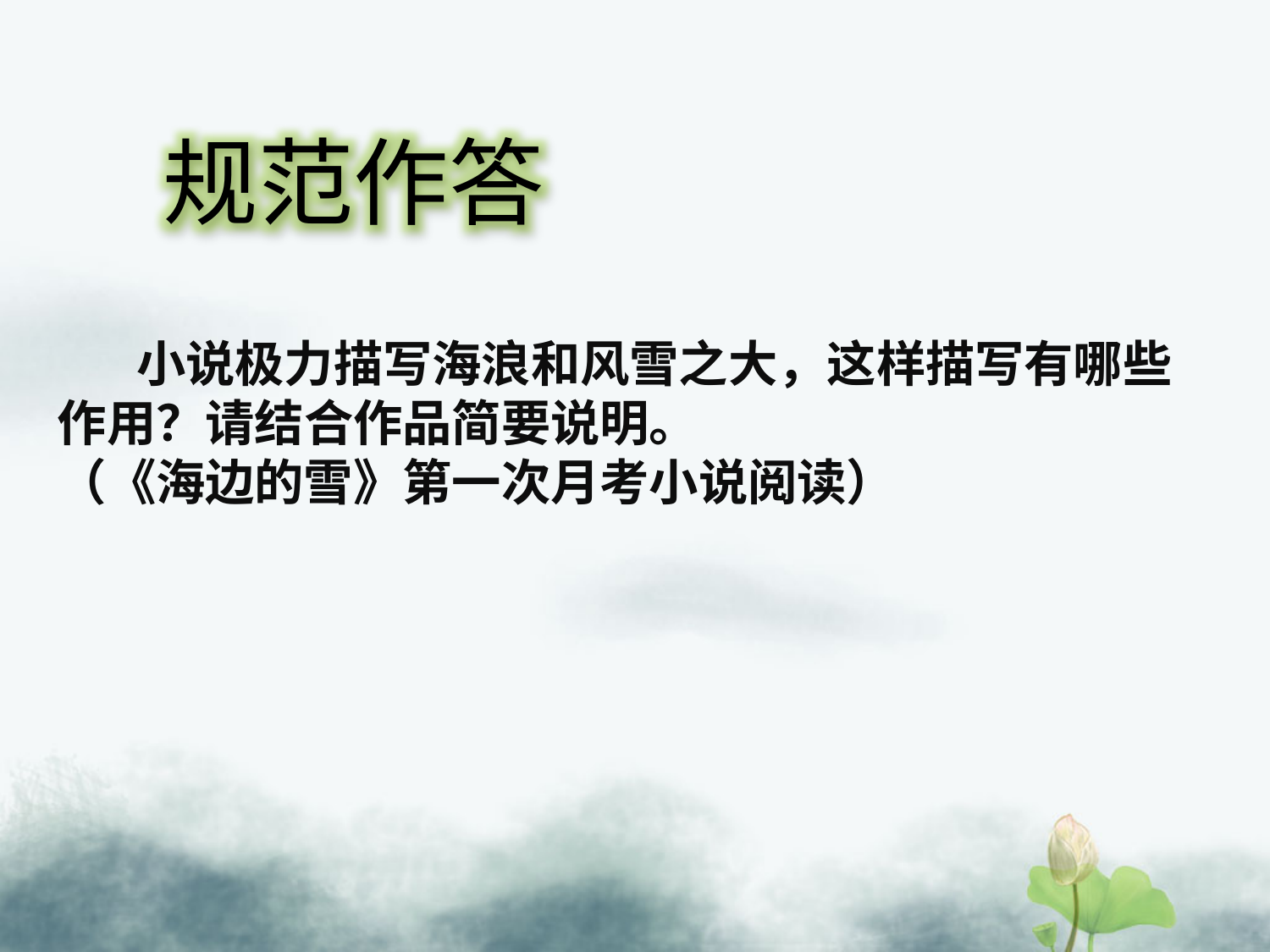

规范作答
      小说极力描写海浪和风雪之大，这样描写有哪些作用？请结合作品简要说明。
（《海边的雪》第一次月考小说阅读）